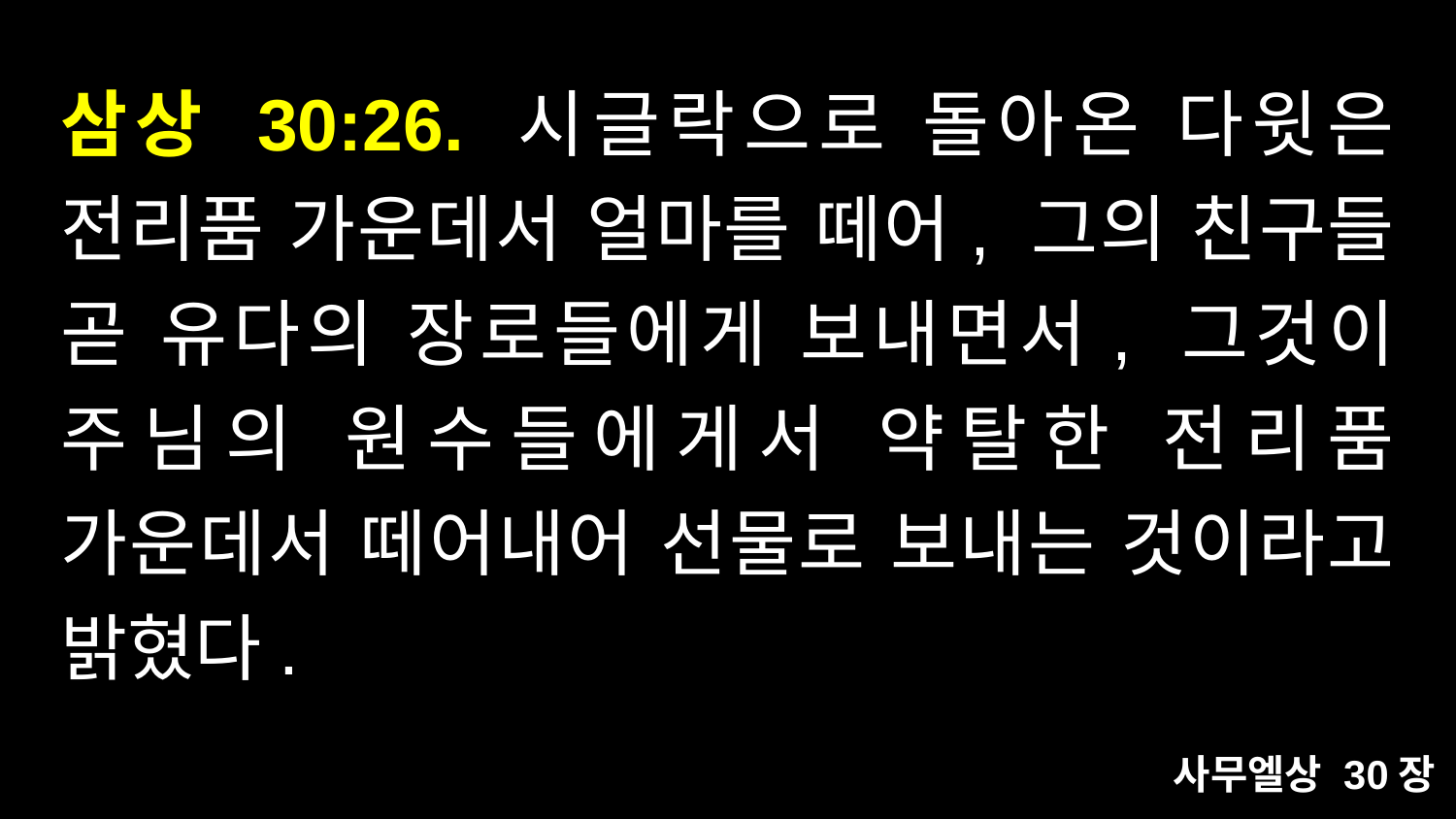

# 삼상 30:26. 시글락으로 돌아온 다윗은 전리품 가운데서 얼마를 떼어, 그의 친구들 곧 유다의 장로들에게 보내면서, 그것이 주님의 원수들에게서 약탈한 전리품 가운데서 떼어내어 선물로 보내는 것이라고 밝혔다.
사무엘상 30장